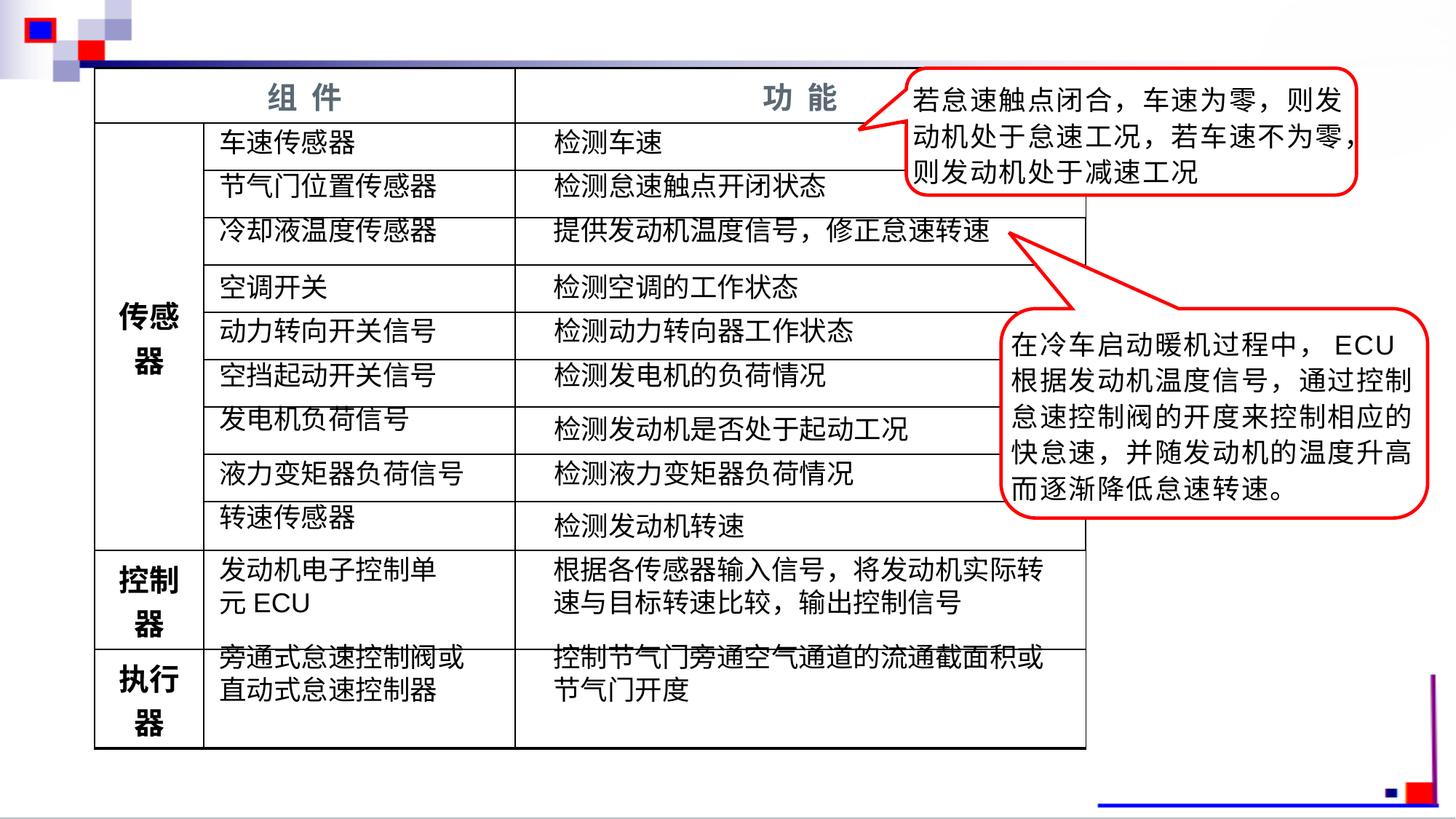

| 组 件 |  | 功 能 |
| --- | --- | --- |
| 传感器 |  |  |
|  |  |  |
|  |  |  |
|  |  |  |
|  |  |  |
|  |  |  |
|  |  |  |
|  |  |  |
|  |  |  |
| 控制器 |  |  |
| 执行器 |  |  |
若怠速触点闭合，车速为零，则发动机处于怠速工况，若车速不为零，则发动机处于减速工况
车速传感器
检测车速
节气门位置传感器
检测怠速触点开闭状态
冷却液温度传感器
提供发动机温度信号，修正怠速转速
空调开关
检测空调的工作状态
动力转向开关信号
检测动力转向器工作状态
在冷车启动暖机过程中，ECU根据发动机温度信号，通过控制怠速控制阀的开度来控制相应的快怠速，并随发动机的温度升高而逐渐降低怠速转速。
空挡起动开关信号
检测发电机的负荷情况
发电机负荷信号
检测发动机是否处于起动工况
液力变矩器负荷信号
检测液力变矩器负荷情况
转速传感器
检测发动机转速
发动机电子控制单元ECU
根据各传感器输入信号，将发动机实际转速与目标转速比较，输出控制信号
旁通式怠速控制阀或直动式怠速控制器
控制节气门旁通空气通道的流通截面积或节气门开度